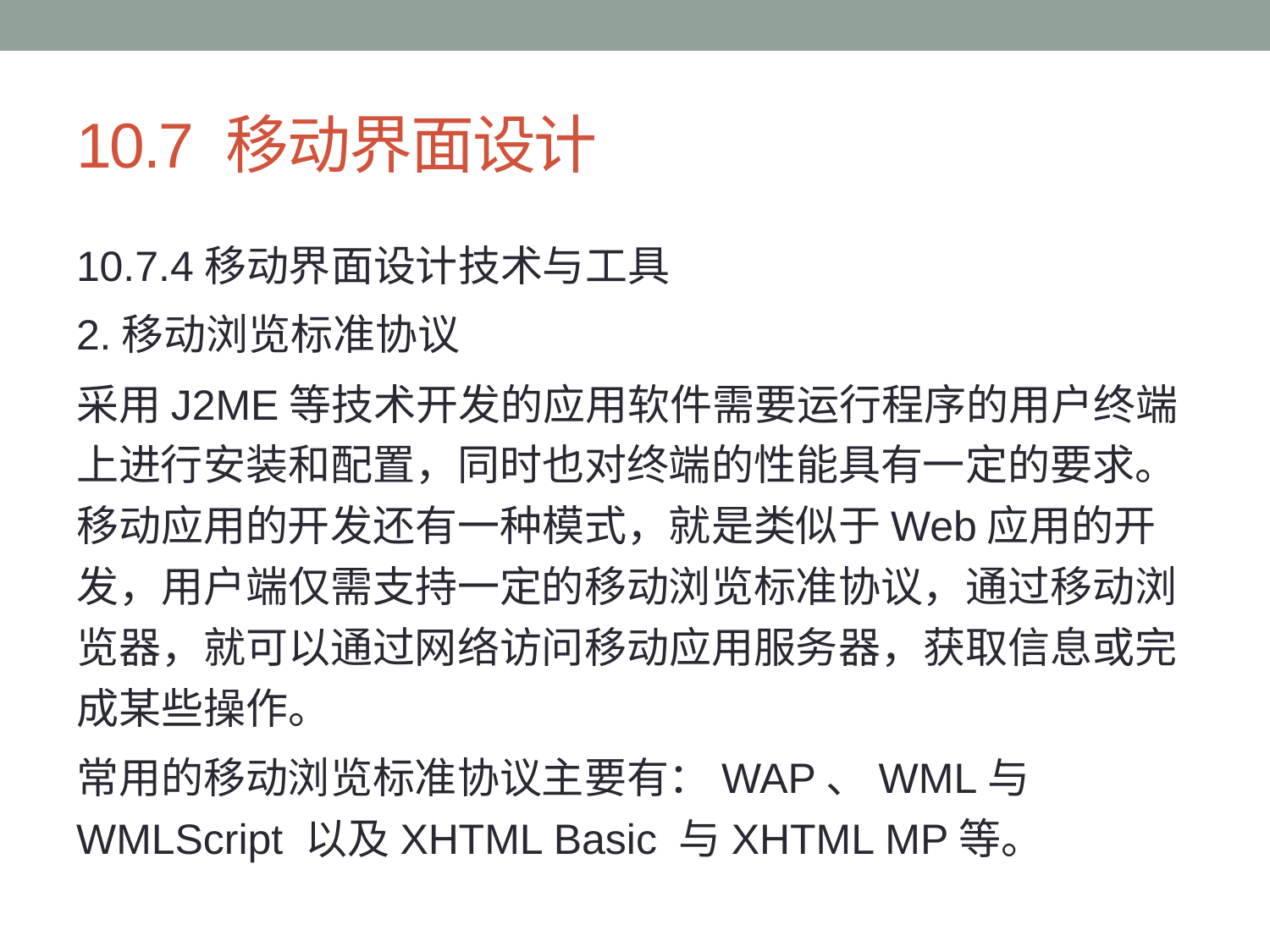

# 10.7 移动界面设计
10.7.4移动界面设计技术与工具
2.移动浏览标准协议
采用J2ME等技术开发的应用软件需要运行程序的用户终端上进行安装和配置，同时也对终端的性能具有一定的要求。移动应用的开发还有一种模式，就是类似于Web应用的开发，用户端仅需支持一定的移动浏览标准协议，通过移动浏览器，就可以通过网络访问移动应用服务器，获取信息或完成某些操作。
常用的移动浏览标准协议主要有：WAP、WML与WMLScript 以及XHTML Basic 与XHTML MP等。